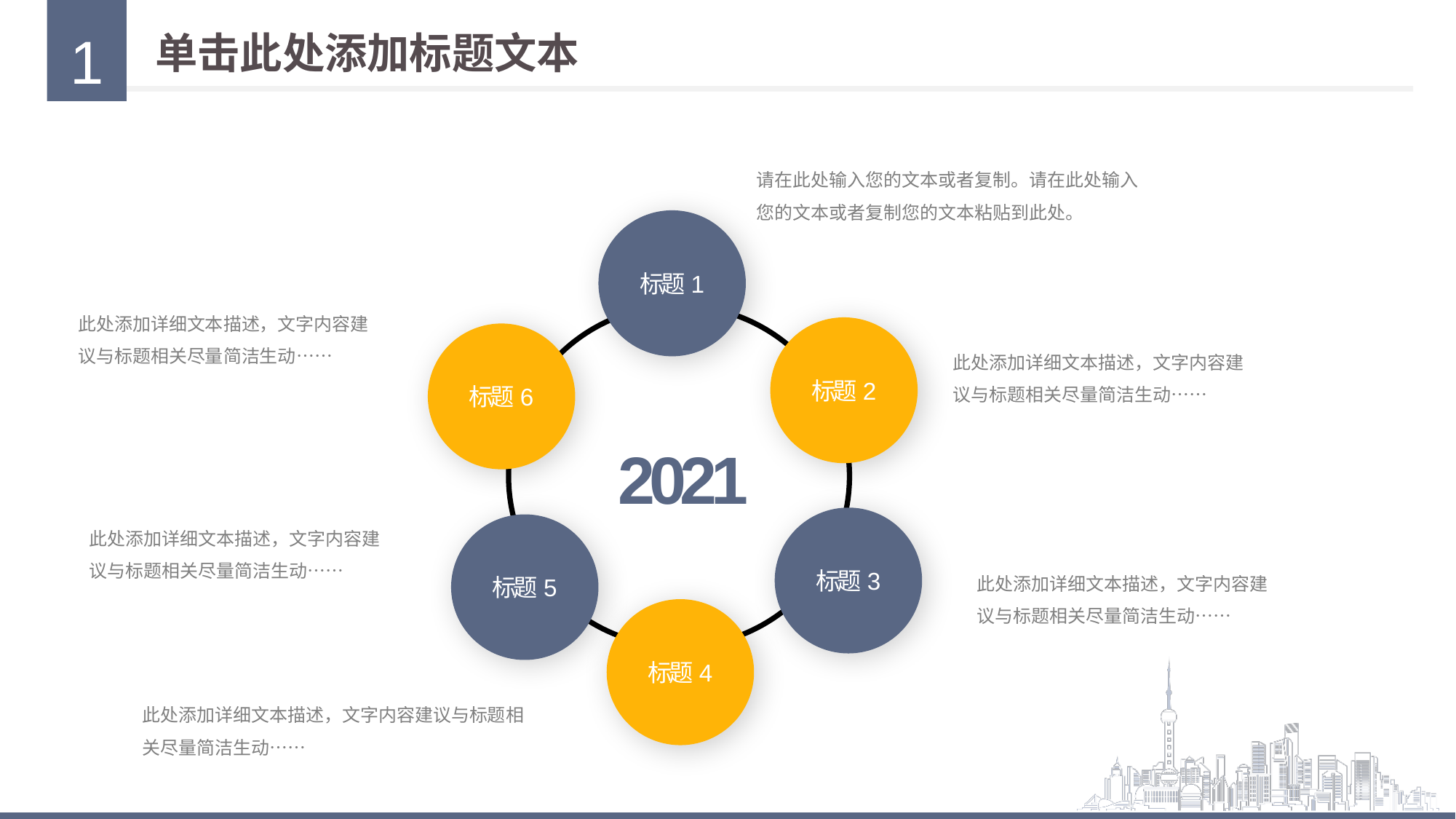

1
单击此处添加标题文本

请在此处输入您的文本或者复制。请在此处输入您的文本或者复制您的文本粘贴到此处。
标题1
此处添加详细文本描述，文字内容建议与标题相关尽量简洁生动……

标题2
标题6
此处添加详细文本描述，文字内容建议与标题相关尽量简洁生动……
2021
标题3
此处添加详细文本描述，文字内容建议与标题相关尽量简洁生动……
标题5
此处添加详细文本描述，文字内容建议与标题相关尽量简洁生动……
标题4
此处添加详细文本描述，文字内容建议与标题相关尽量简洁生动……